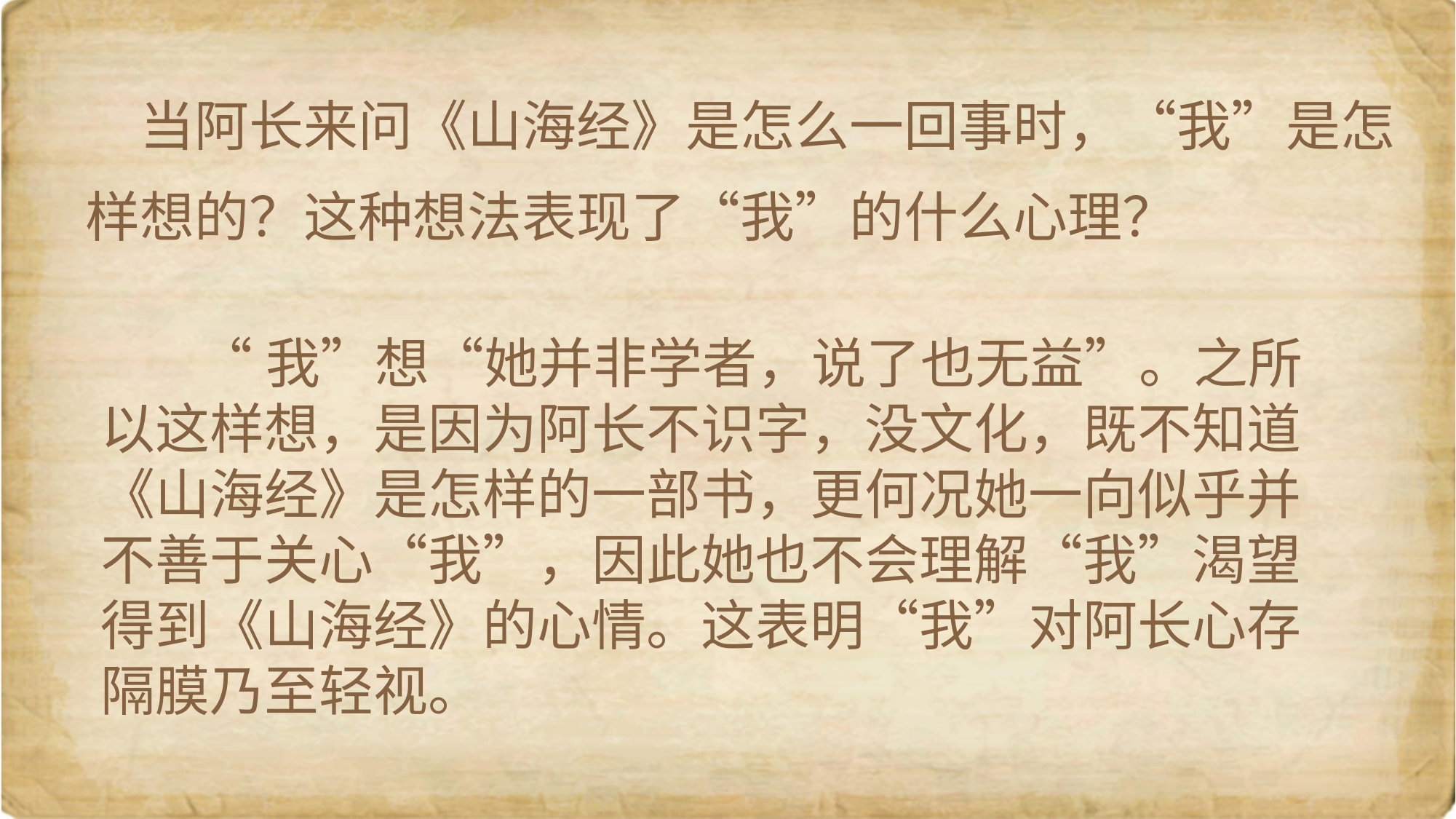

当阿长来问《山海经》是怎么一回事时，“我”是怎样想的？这种想法表现了“我”的什么心理？
“我”想“她并非学者，说了也无益”。之所以这样想，是因为阿长不识字，没文化，既不知道《山海经》是怎样的一部书，更何况她一向似乎并不善于关心“我”，因此她也不会理解“我”渴望得到《山海经》的心情。这表明“我”对阿长心存隔膜乃至轻视。